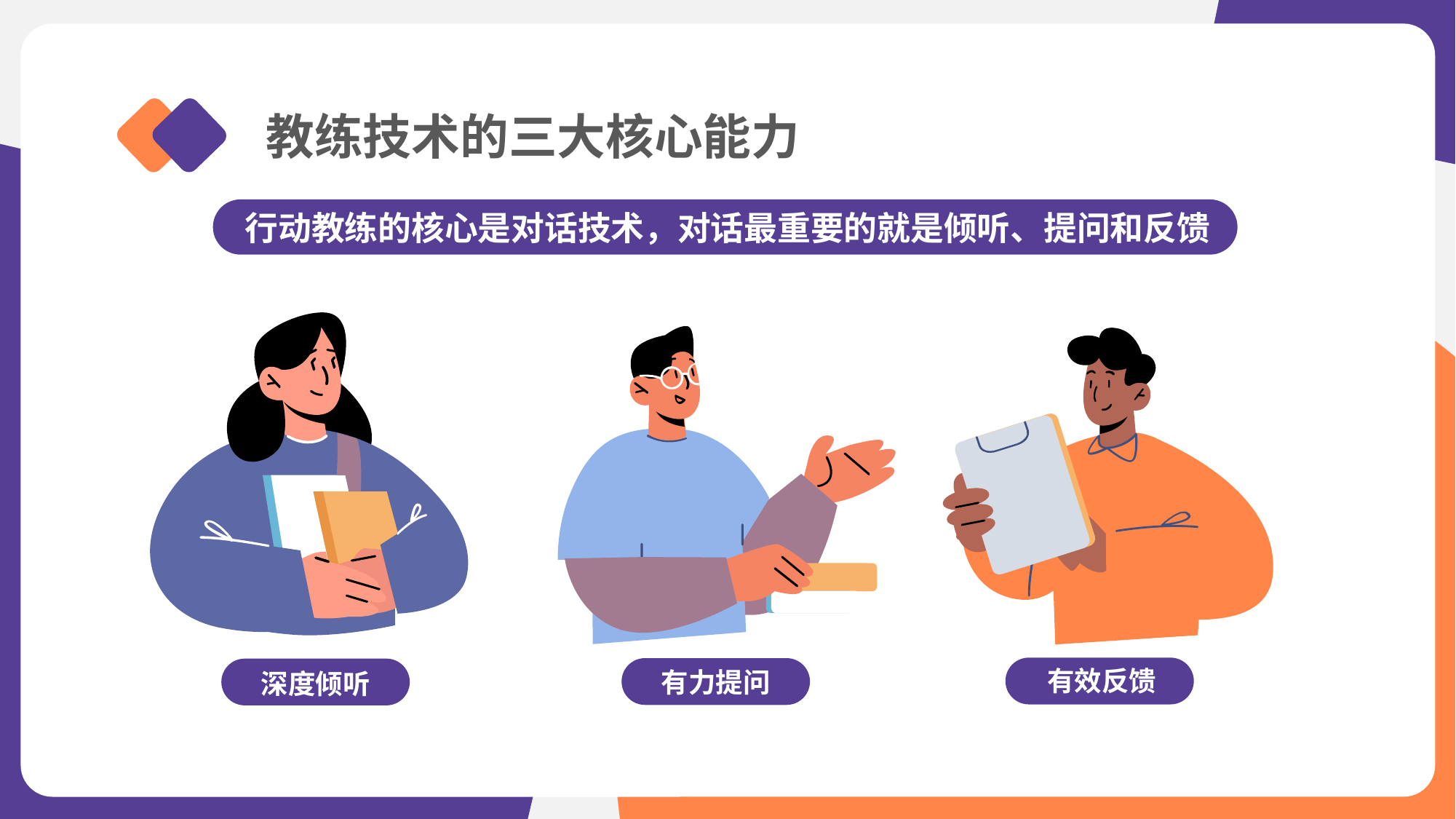

教练技术的三大核心能力

行动教练的核心是对话技术，对话最重要的就是倾听、提问和反馈

有效反馈
有力提问
深度倾听